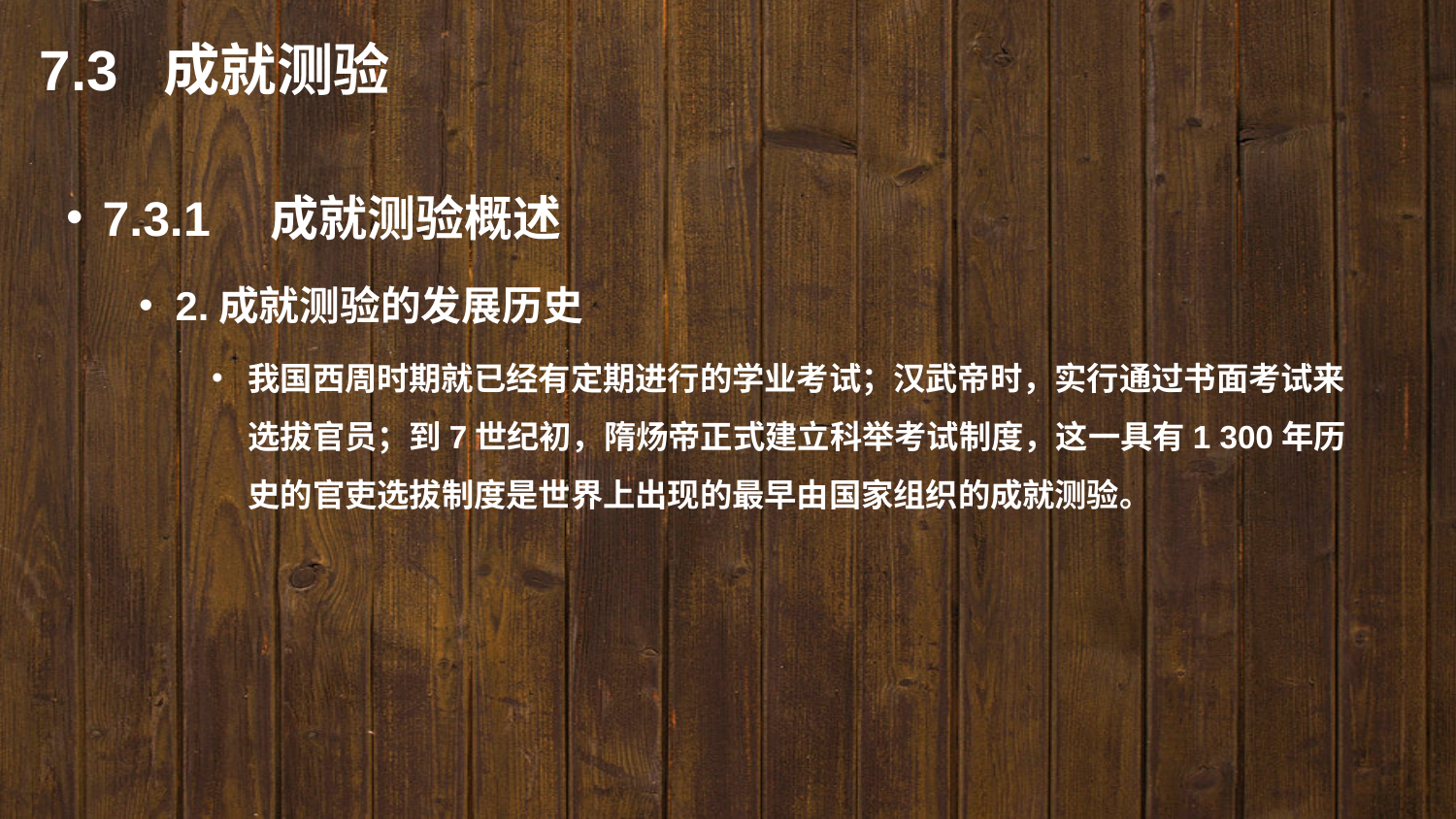

7.3  成就测验
7.3.1　成就测验概述
2.成就测验的发展历史
我国西周时期就已经有定期进行的学业考试；汉武帝时，实行通过书面考试来选拔官员；到7世纪初，隋炀帝正式建立科举考试制度，这一具有1 300年历史的官吏选拔制度是世界上出现的最早由国家组织的成就测验。